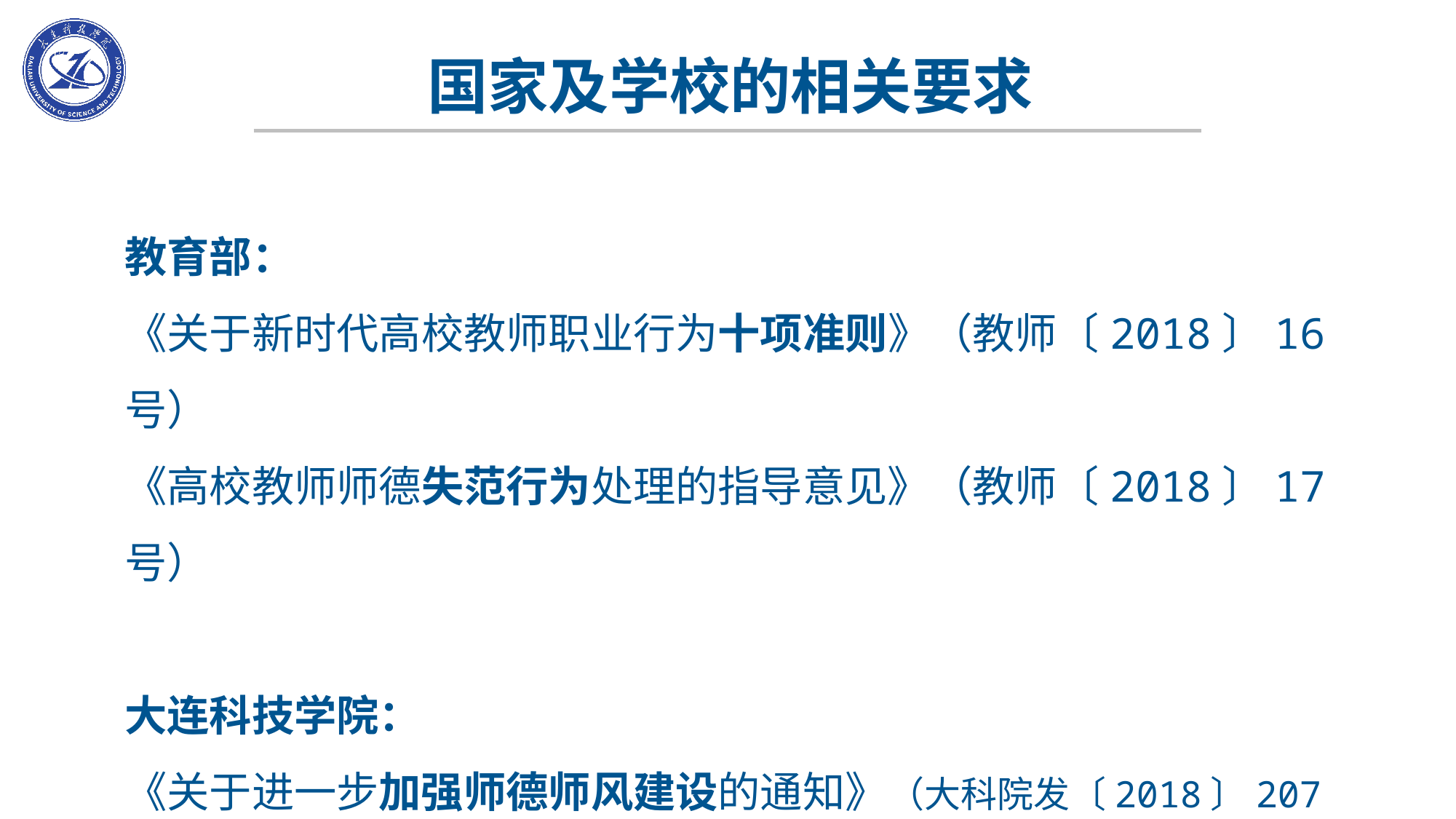

国家及学校的相关要求
教育部：
《关于新时代高校教师职业行为十项准则》（教师〔2018〕16号）
《高校教师师德失范行为处理的指导意见》（教师〔2018〕17号）

大连科技学院：
《关于进一步加强师德师风建设的通知》（大科院发〔2018〕207号）